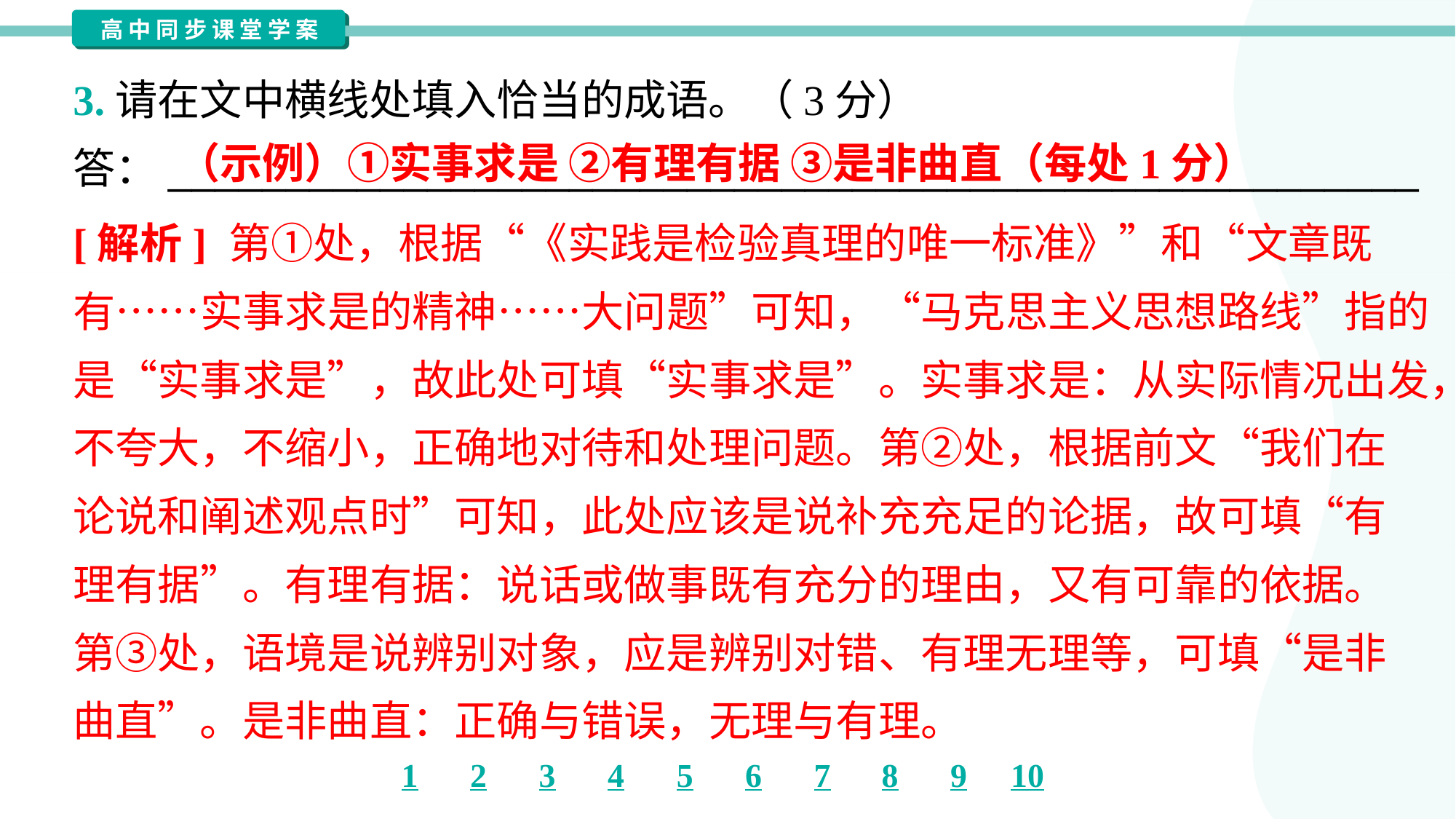

3.请在文中横线处填入恰当的成语。（3分）
答：_____________________________________________________
（示例）①实事求是 ②有理有据 ③是非曲直（每处1分）
[解析] 第①处，根据“《实践是检验真理的唯一标准》”和“文章既
有……实事求是的精神……大问题”可知，“马克思主义思想路线”指的
是“实事求是”，故此处可填“实事求是”。实事求是：从实际情况出发，
不夸大，不缩小，正确地对待和处理问题。第②处，根据前文“我们在
论说和阐述观点时”可知，此处应该是说补充充足的论据，故可填“有
理有据”。有理有据：说话或做事既有充分的理由，又有可靠的依据。
第③处，语境是说辨别对象，应是辨别对错、有理无理等，可填“是非
曲直”。是非曲直：正确与错误，无理与有理。